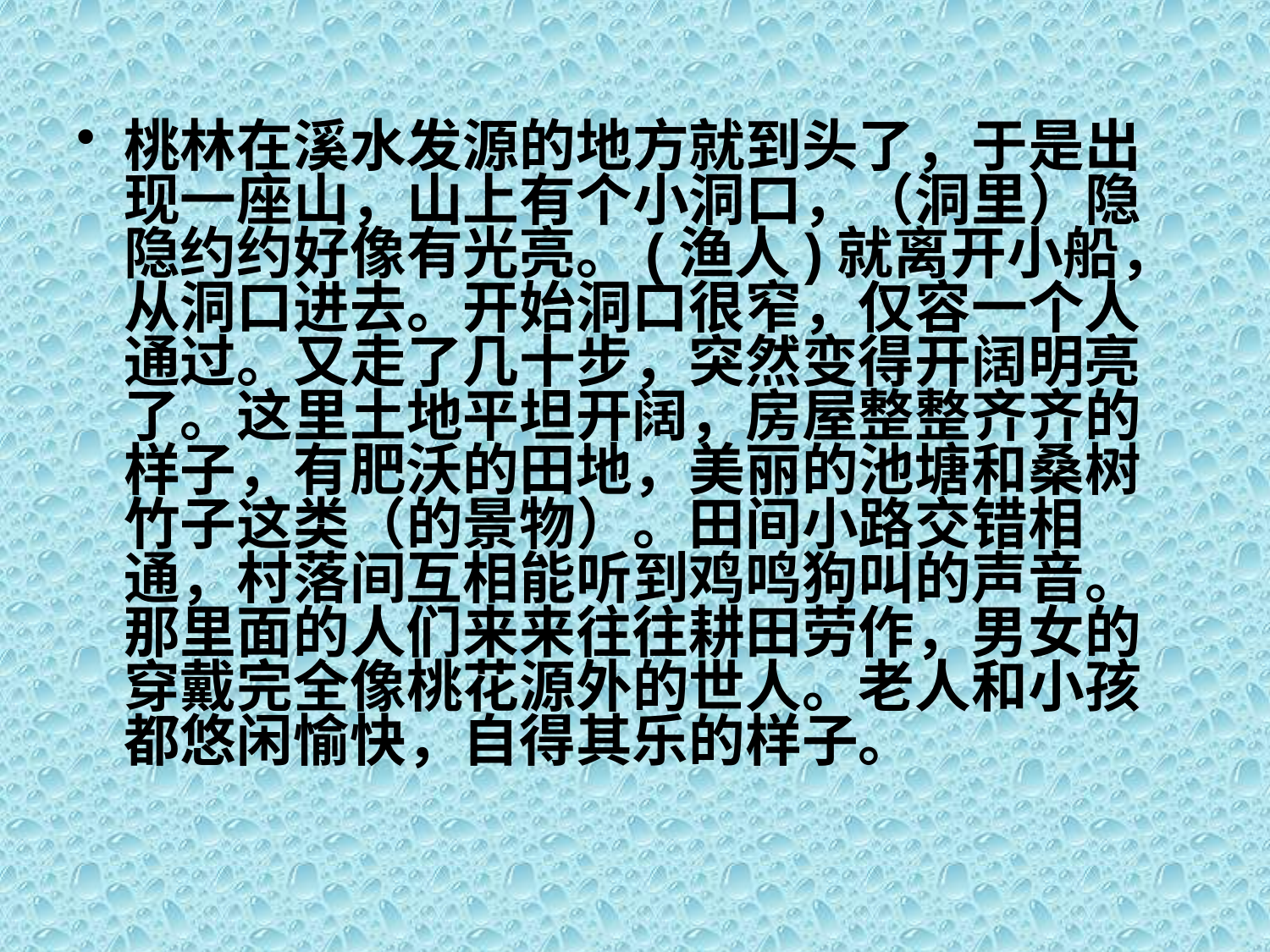

桃林在溪水发源的地方就到头了，于是出现一座山，山上有个小洞口，（洞里）隐隐约约好像有光亮。(渔人)就离开小船，从洞口进去。开始洞口很窄，仅容一个人通过。又走了几十步，突然变得开阔明亮了。这里土地平坦开阔，房屋整整齐齐的样子，有肥沃的田地，美丽的池塘和桑树竹子这类（的景物）。田间小路交错相通，村落间互相能听到鸡鸣狗叫的声音。那里面的人们来来往往耕田劳作，男女的穿戴完全像桃花源外的世人。老人和小孩都悠闲愉快，自得其乐的样子。